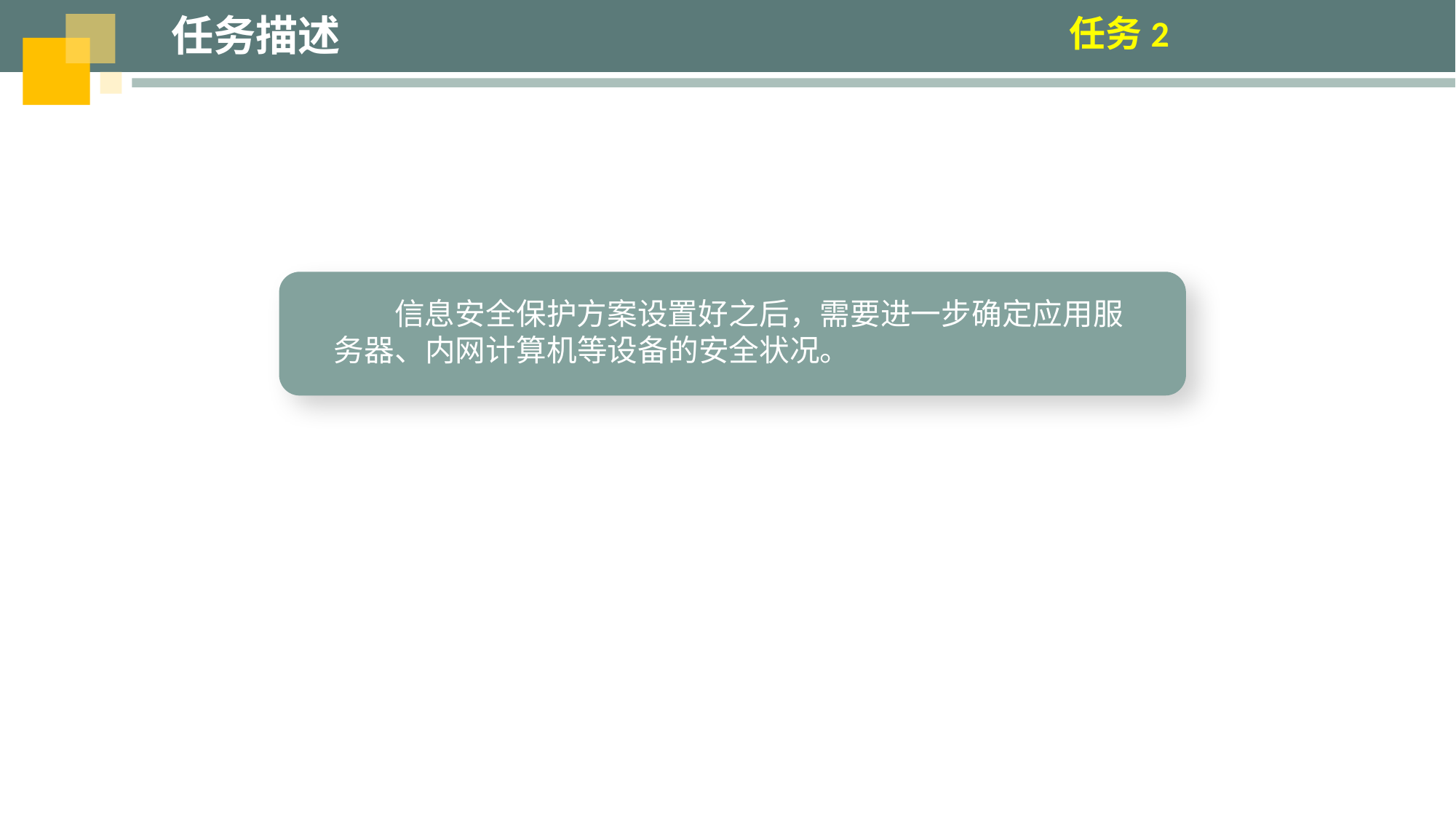

任务描述
任务2

信息安全保护方案设置好之后，需要进一步确定应用服务器、内网计算机等设备的安全状况。